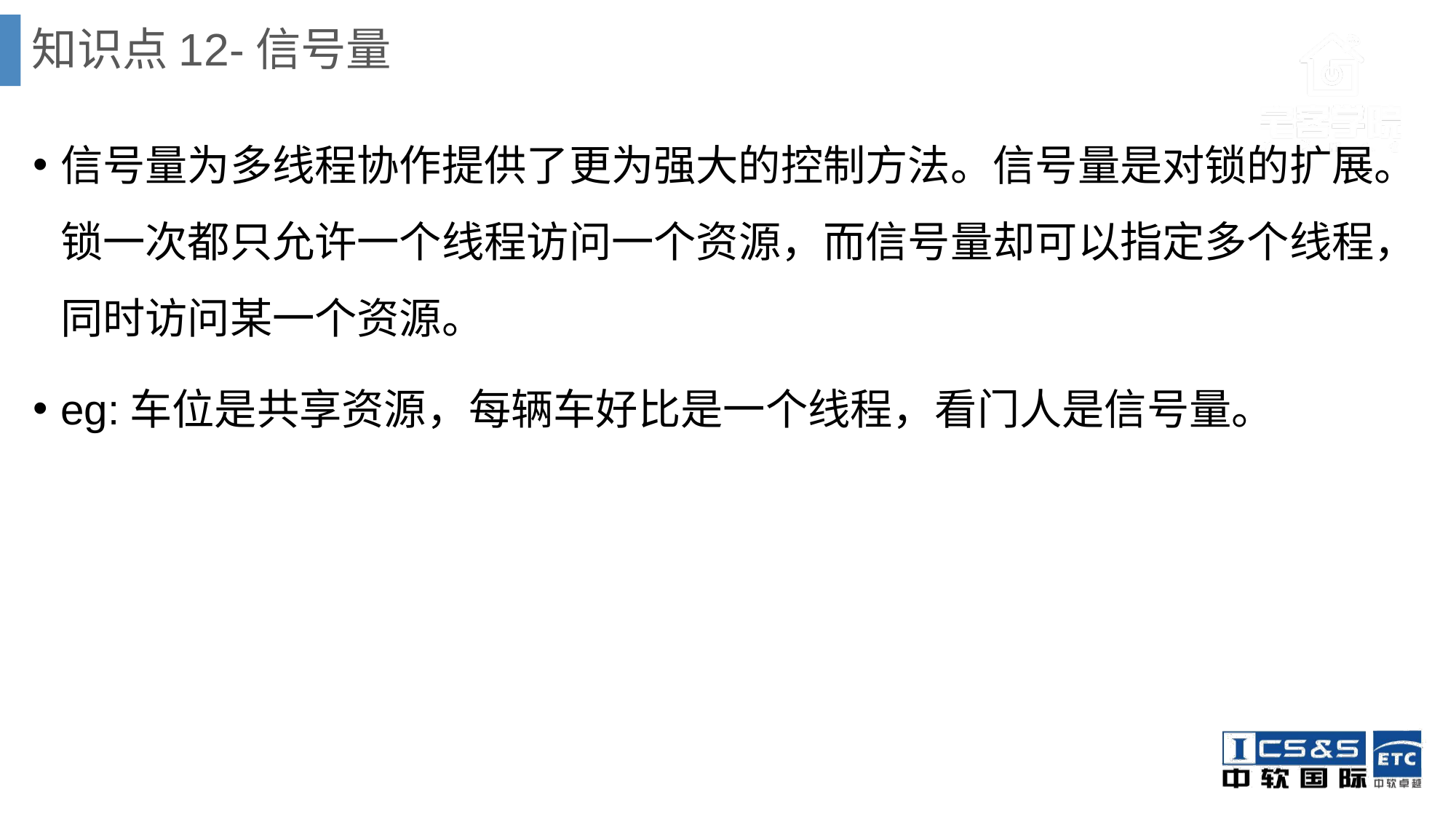

# 知识点12-信号量
信号量为多线程协作提供了更为强大的控制方法。信号量是对锁的扩展。锁一次都只允许一个线程访问一个资源，而信号量却可以指定多个线程，同时访问某一个资源。
eg:车位是共享资源，每辆车好比是一个线程，看门人是信号量。